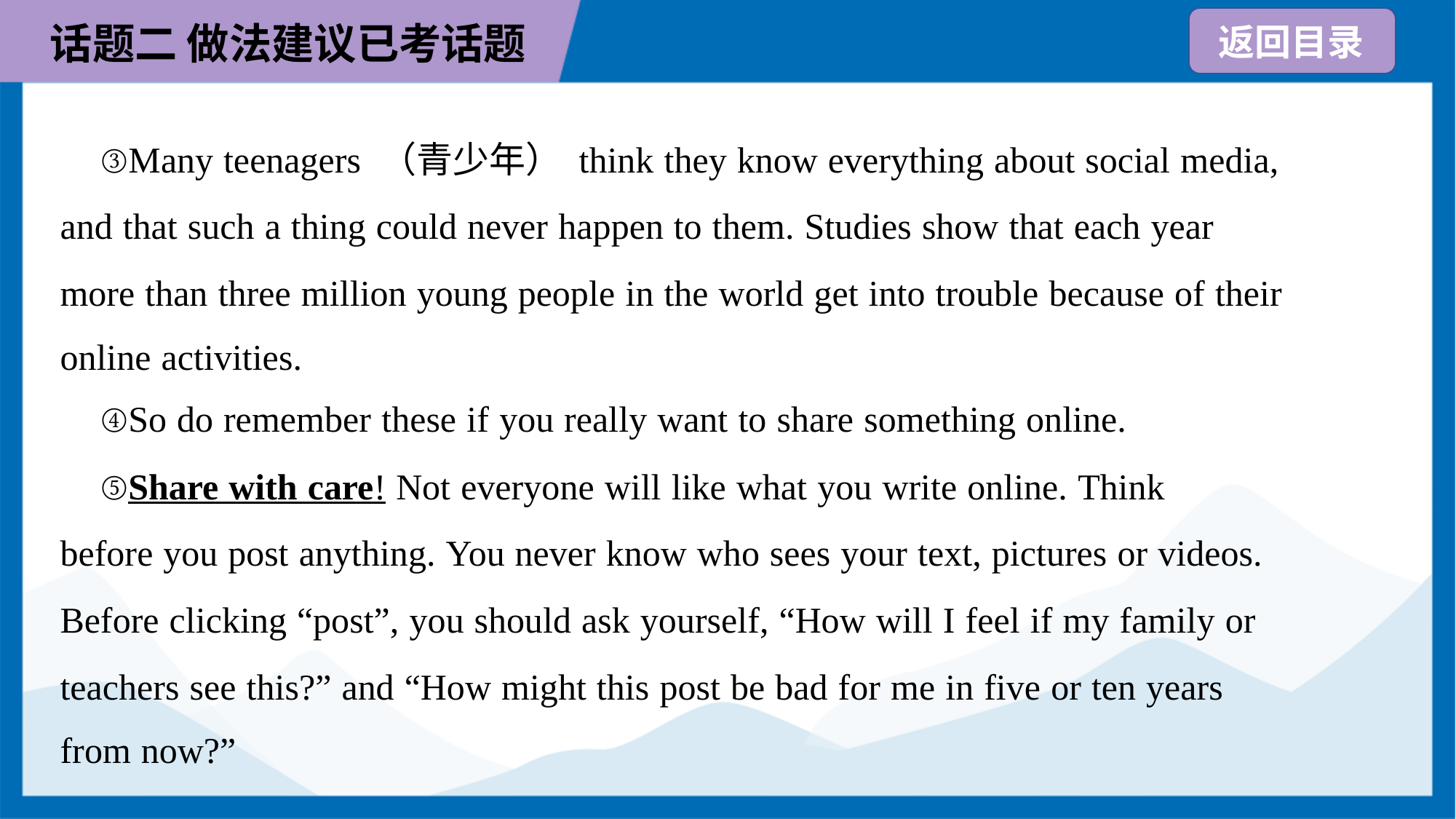

③Many teenagers （青少年） think they know everything about social media,
and that such a thing could never happen to them. Studies show that each year
more than three million young people in the world get into trouble because of their
online activities.
    ④So do remember these if you really want to share something online.
    ⑤Share with care! Not everyone will like what you write online. Think
before you post anything. You never know who sees your text, pictures or videos.
Before clicking “post”, you should ask yourself, “How will I feel if my family or
teachers see this?” and “How might this post be bad for me in five or ten years
from now?”